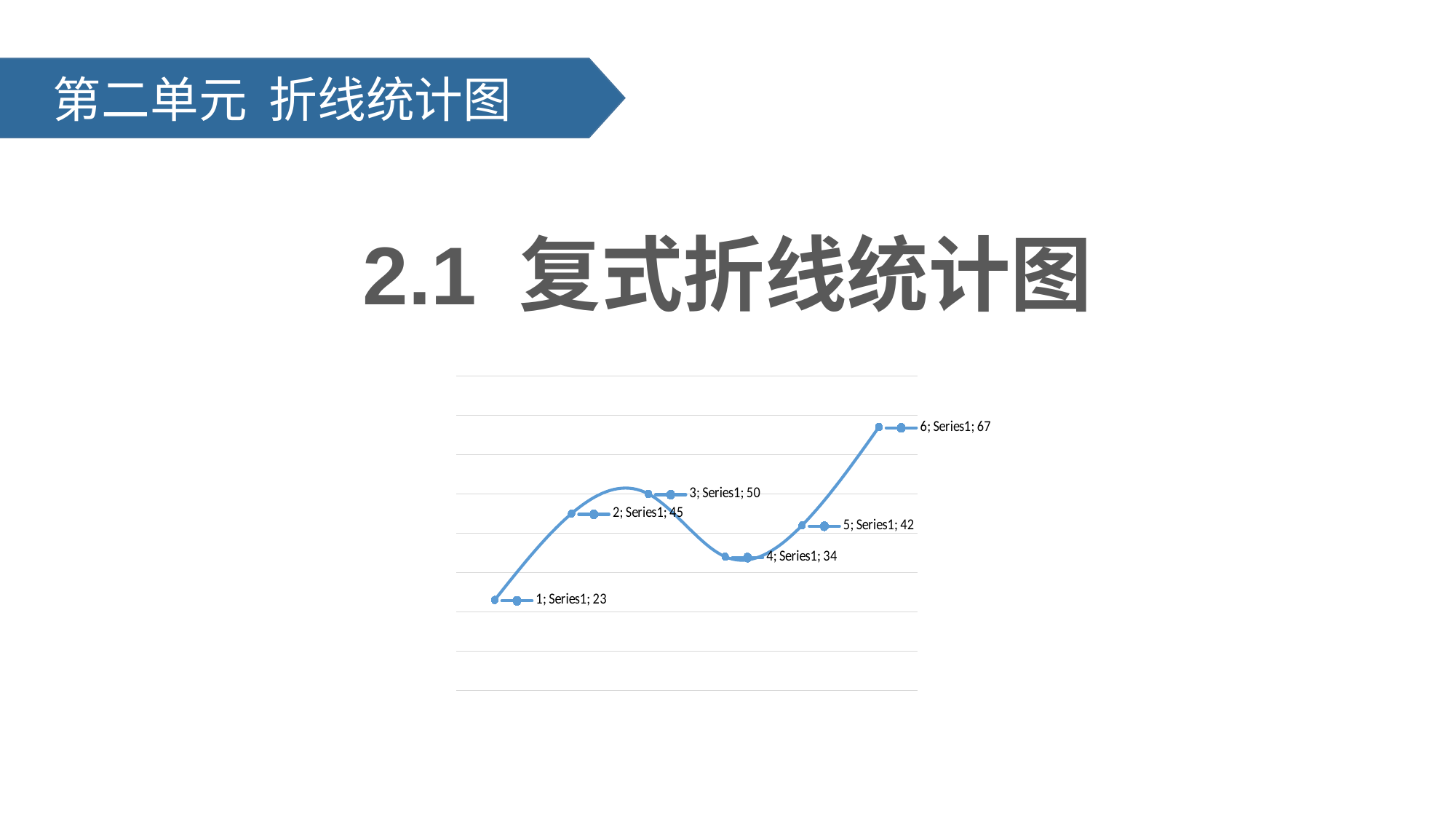

第二单元  折线统计图
2.1 复式折线统计图

### Chart

| Category |  |
|---|---|